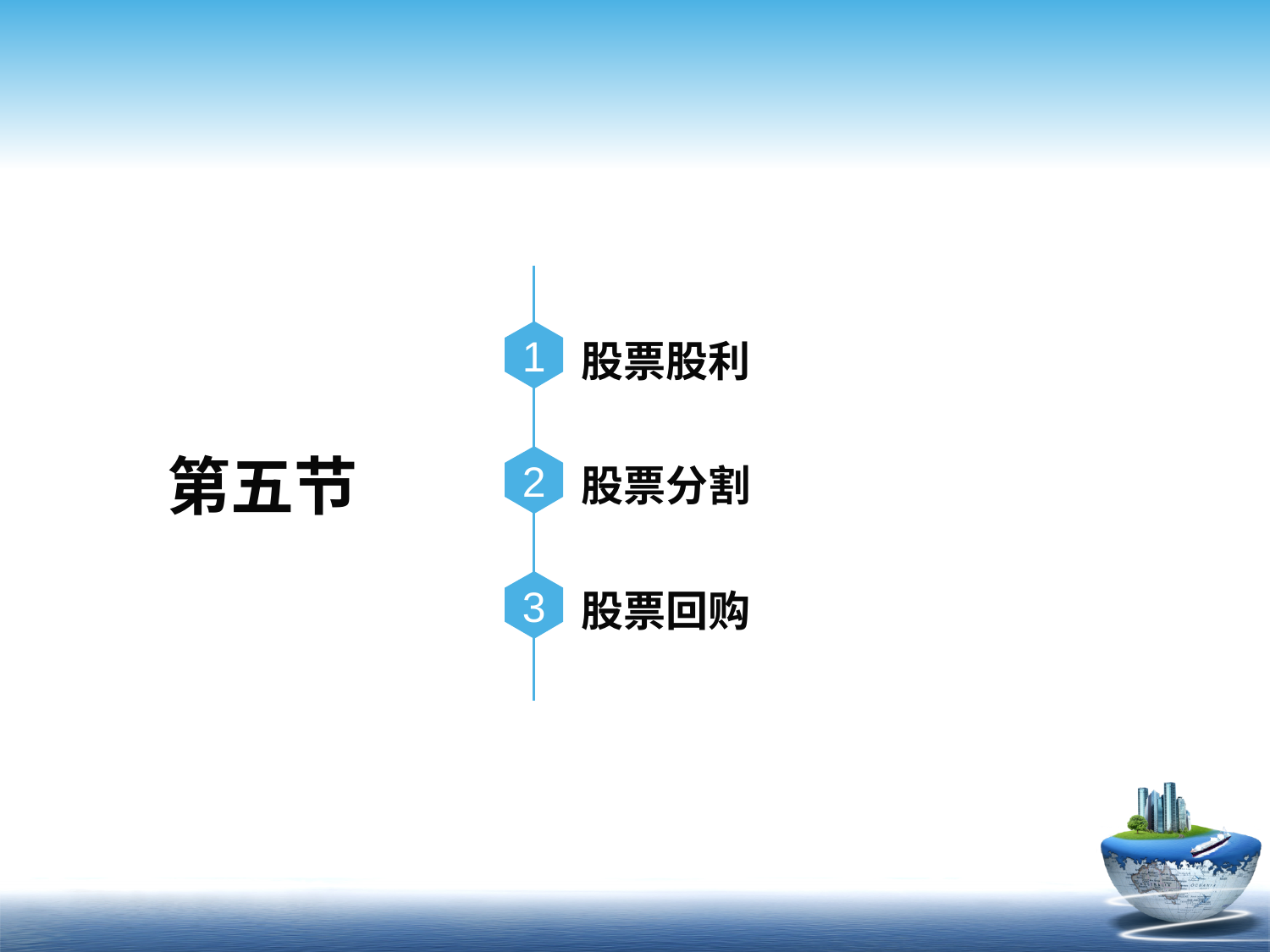

1
股票股利
第五节
2
股票分割
3
股票回购